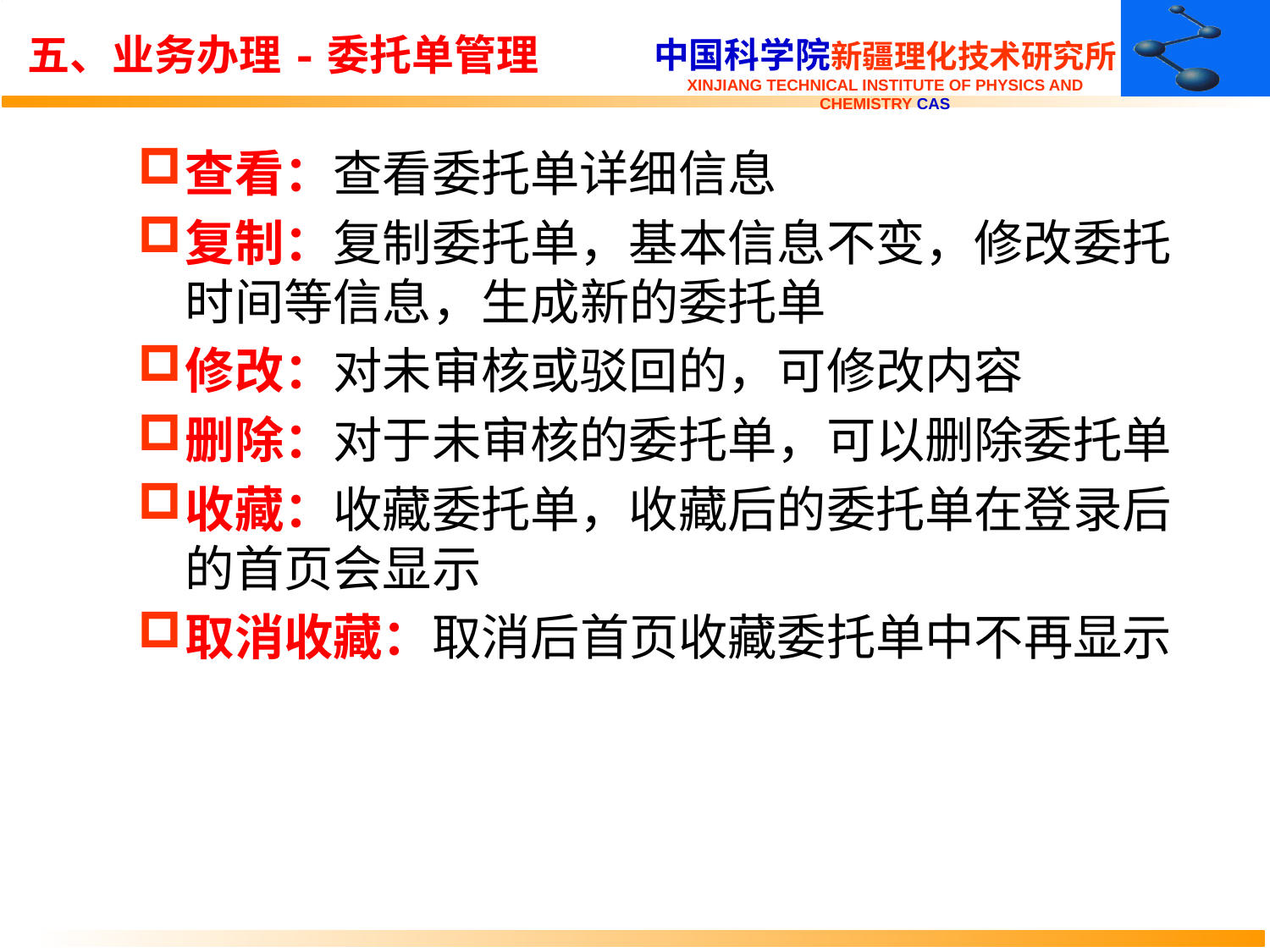

# 五、业务办理-委托单管理
查看：查看委托单详细信息
复制：复制委托单，基本信息不变，修改委托时间等信息，生成新的委托单
修改：对未审核或驳回的，可修改内容
删除：对于未审核的委托单，可以删除委托单
收藏：收藏委托单，收藏后的委托单在登录后的首页会显示
取消收藏：取消后首页收藏委托单中不再显示